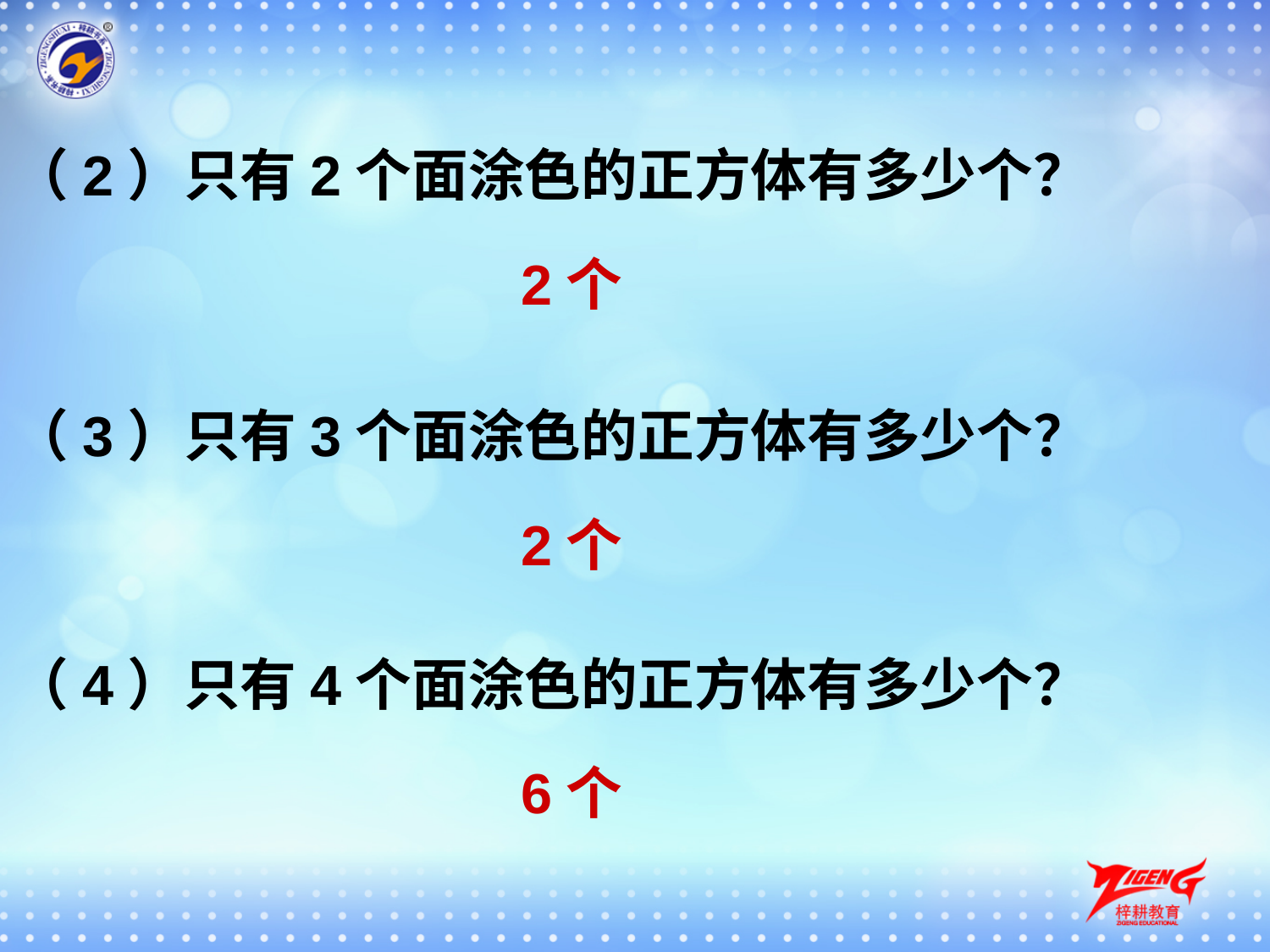

（2）只有2个面涂色的正方体有多少个？
          2个
（3）只有3个面涂色的正方体有多少个？
          2个
（4）只有4个面涂色的正方体有多少个？
          6个